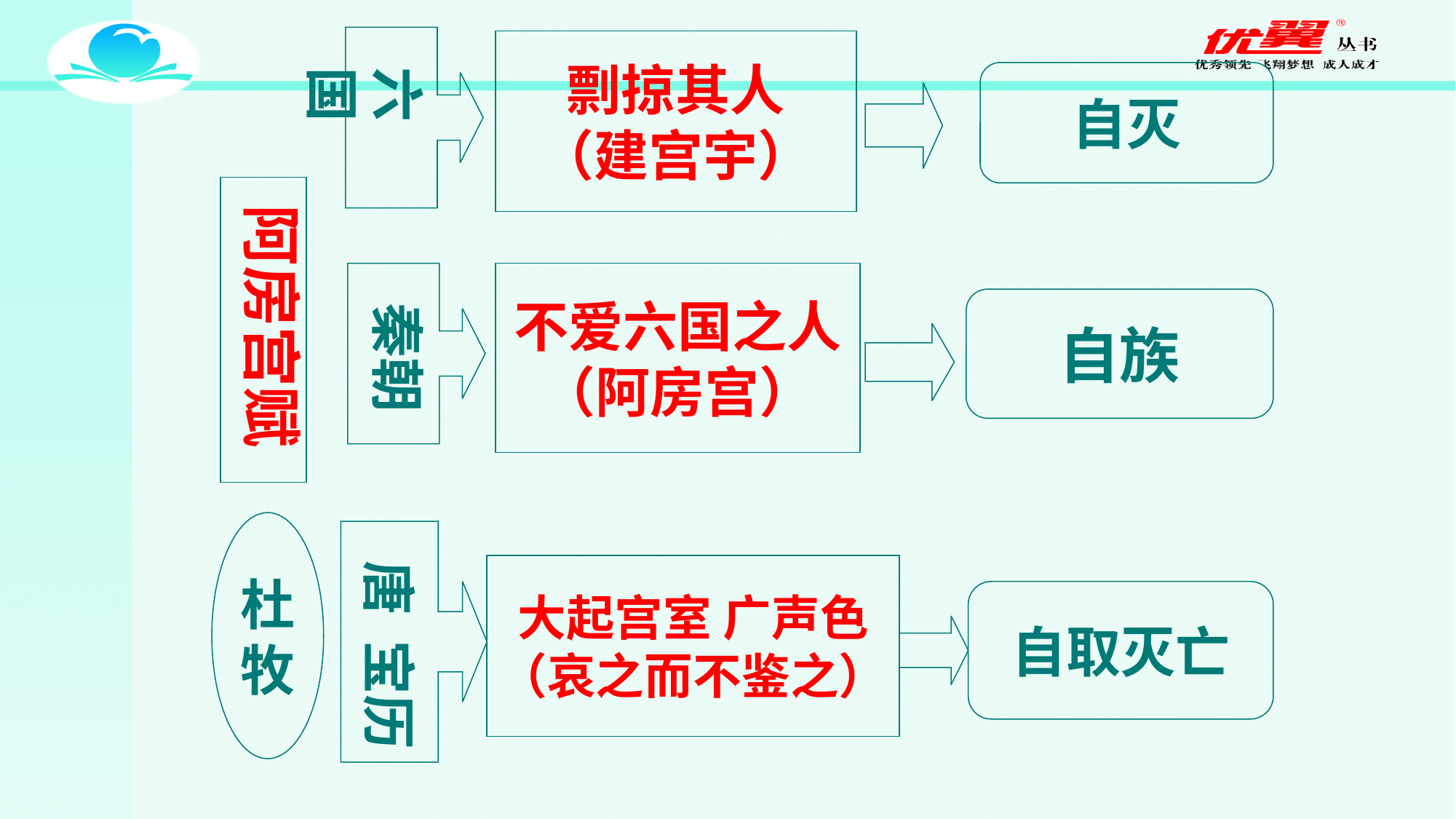

剽掠其人
（建宫宇）
六国
自灭

阿房宫赋

不爱六国之人
（阿房宫）
秦朝
自族

杜
牧

 唐  宝历
大起宫室 广声色
（哀之而不鉴之）
自取灭亡